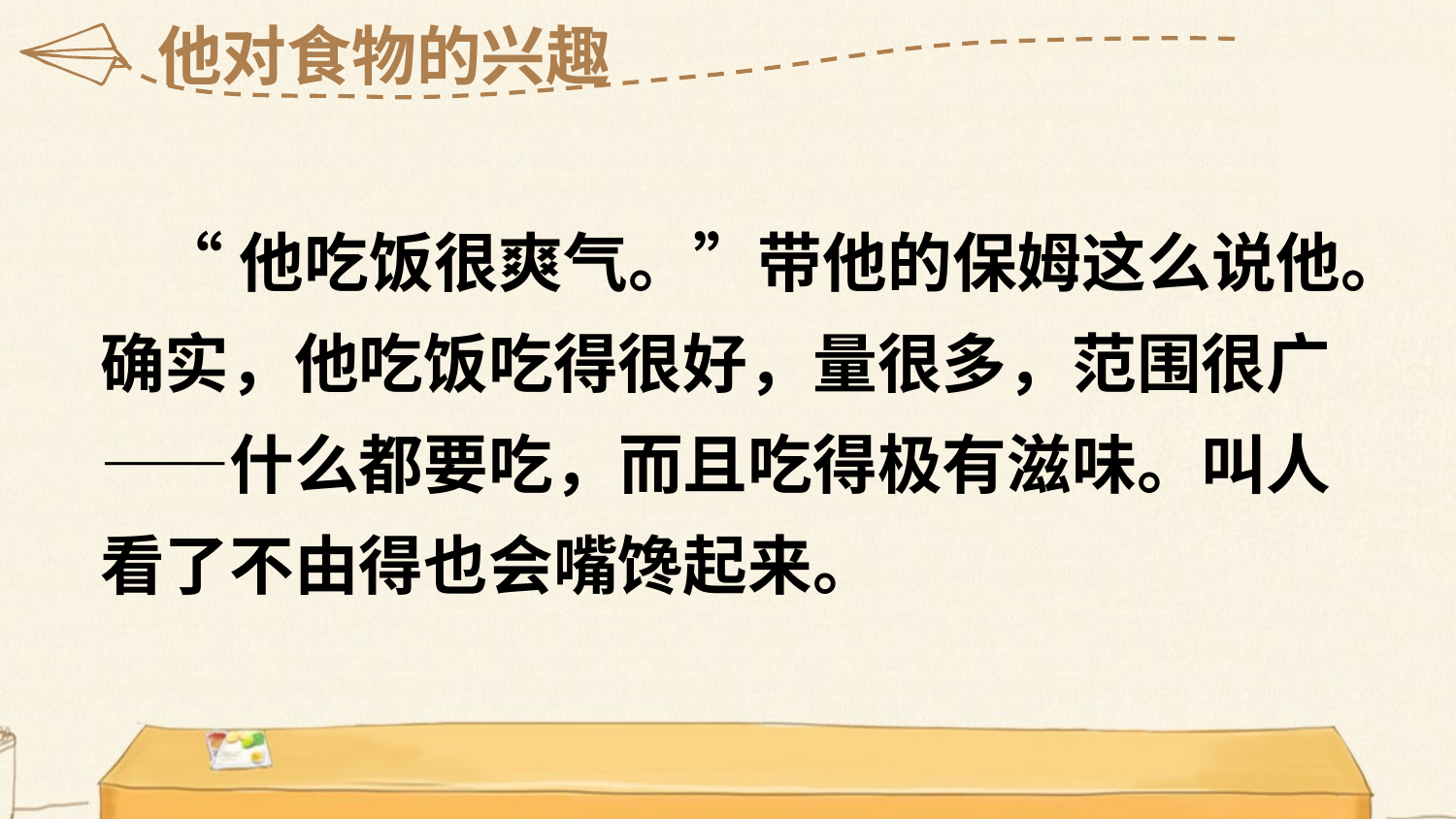

他对食物的兴趣
    “他吃饭很爽气。”带他的保姆这么说他。确实，他吃饭吃得很好，量很多，范围很广——什么都要吃，而且吃得极有滋味。叫人看了不由得也会嘴馋起来。